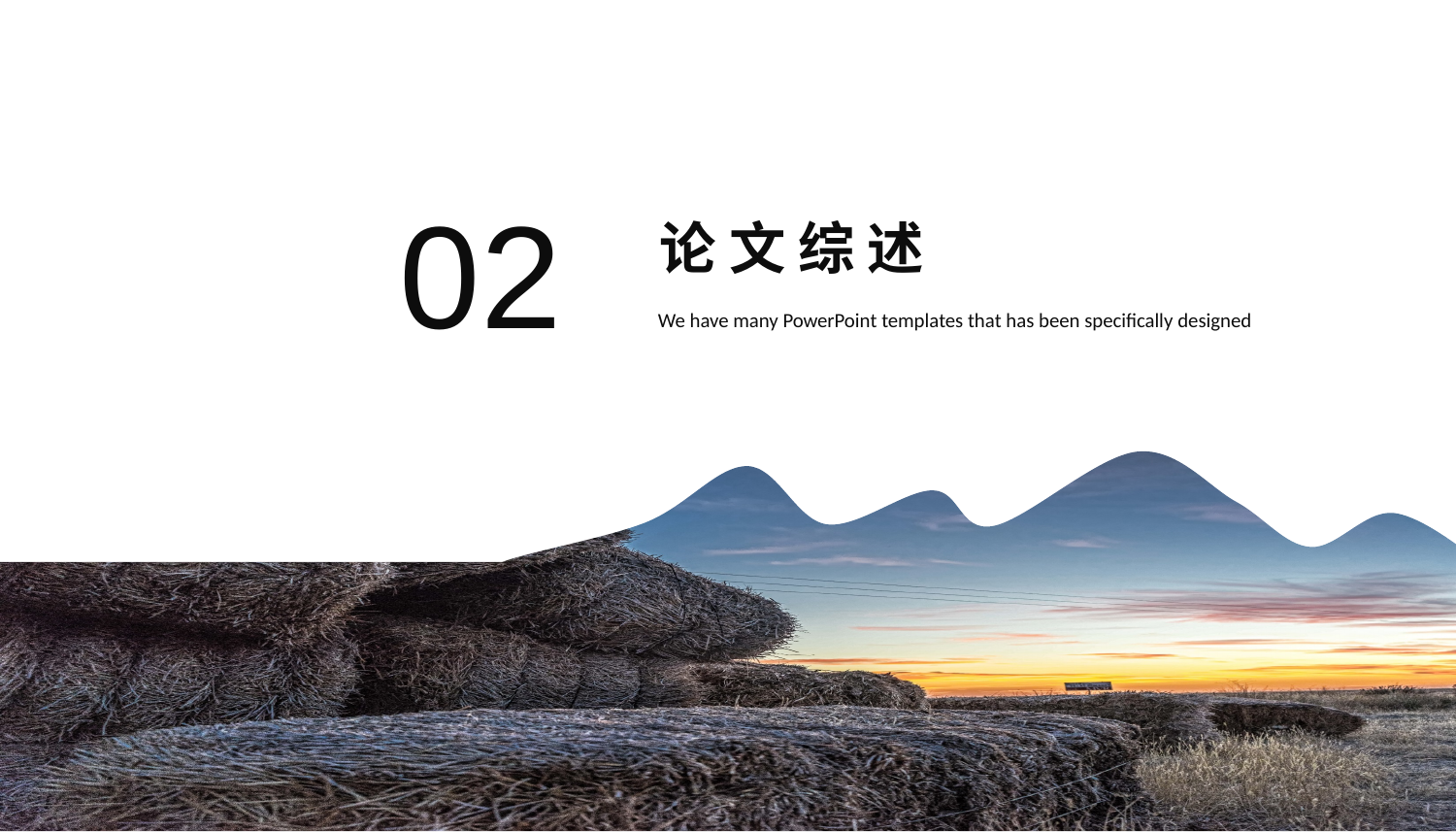

论 文 综 述
02
We have many PowerPoint templates that has been specifically designed